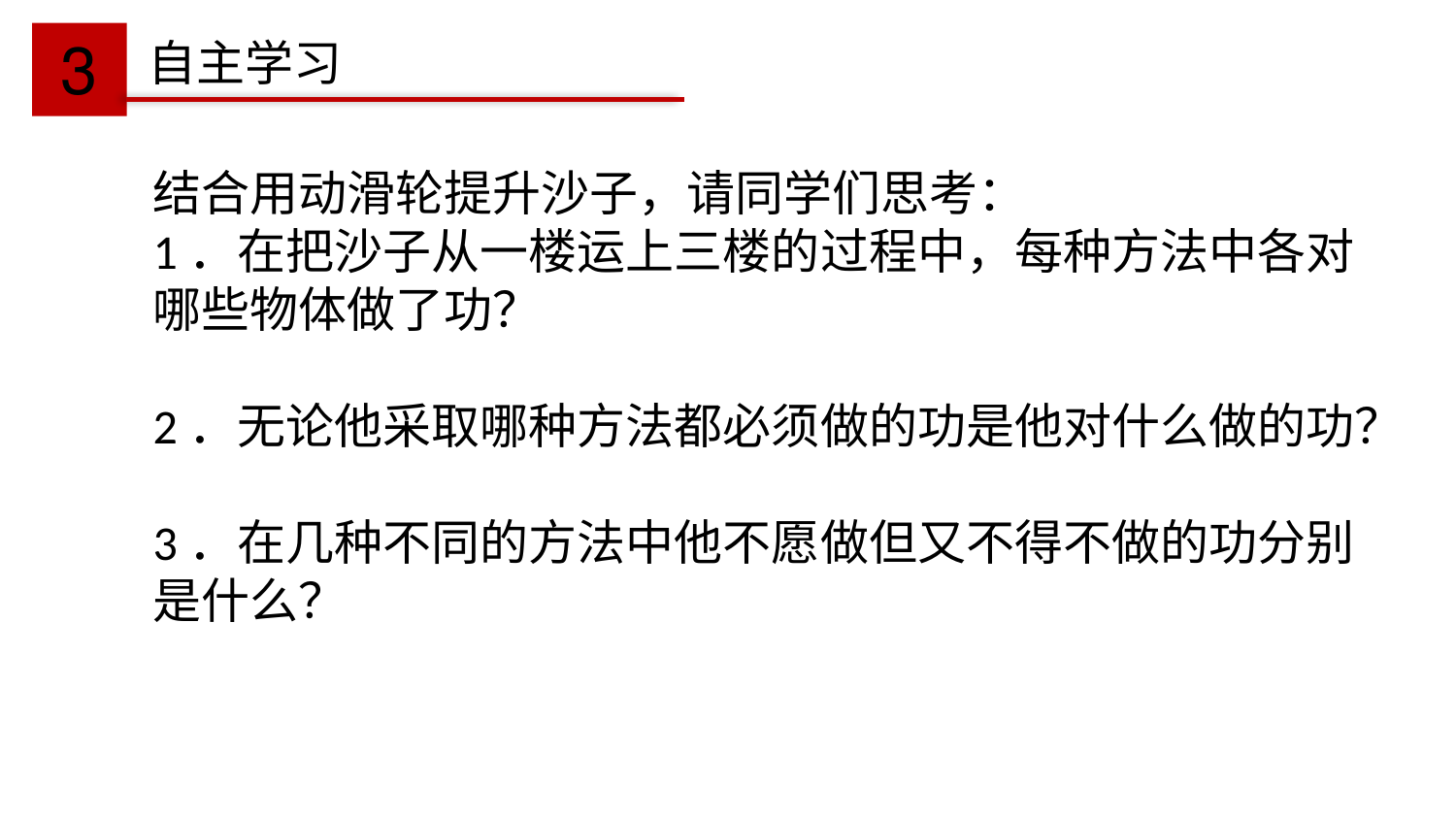

3
自主学习
结合用动滑轮提升沙子，请同学们思考：
1．在把沙子从一楼运上三楼的过程中，每种方法中各对哪些物体做了功？

2．无论他采取哪种方法都必须做的功是他对什么做的功？

3．在几种不同的方法中他不愿做但又不得不做的功分别是什么？